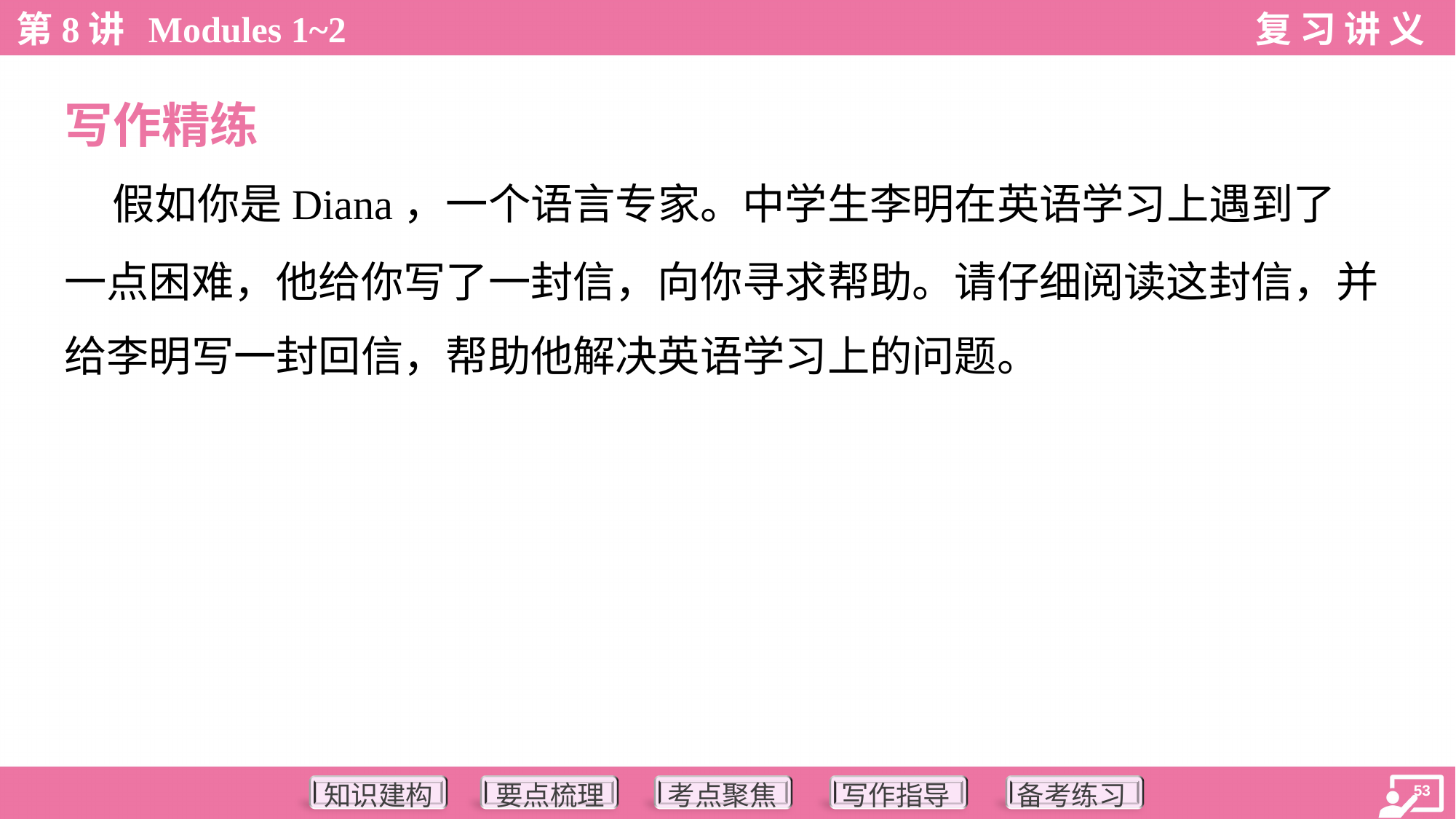

写作精练
    假如你是Diana，一个语言专家。中学生李明在英语学习上遇到了
一点困难，他给你写了一封信，向你寻求帮助。请仔细阅读这封信，并
给李明写一封回信，帮助他解决英语学习上的问题。